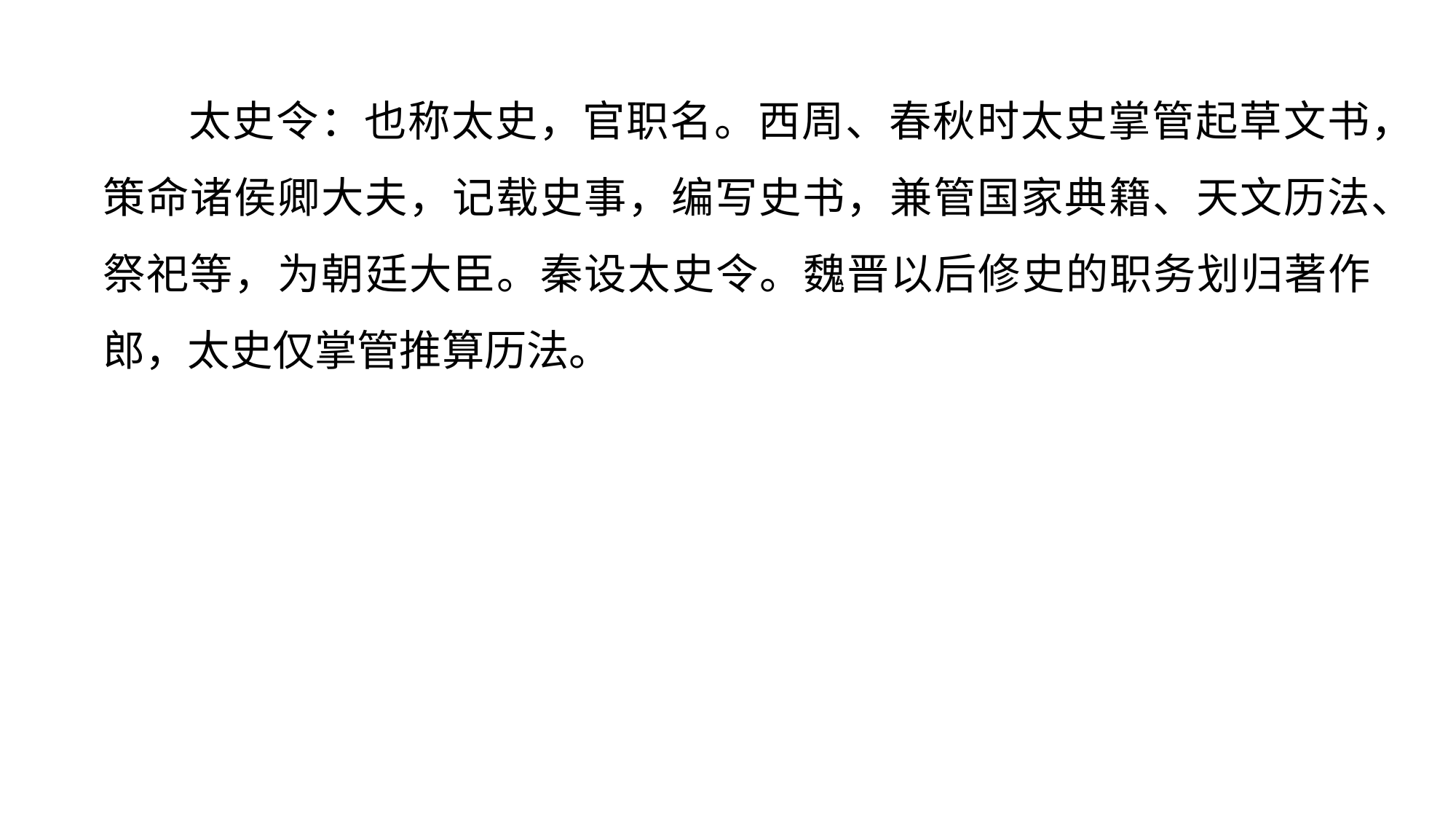

太史令：也称太史，官职名。西周、春秋时太史掌管起草文书，策命诸侯卿大夫，记载史事，编写史书，兼管国家典籍、天文历法、祭祀等，为朝廷大臣。秦设太史令。魏晋以后修史的职务划归著作郎，太史仅掌管推算历法。